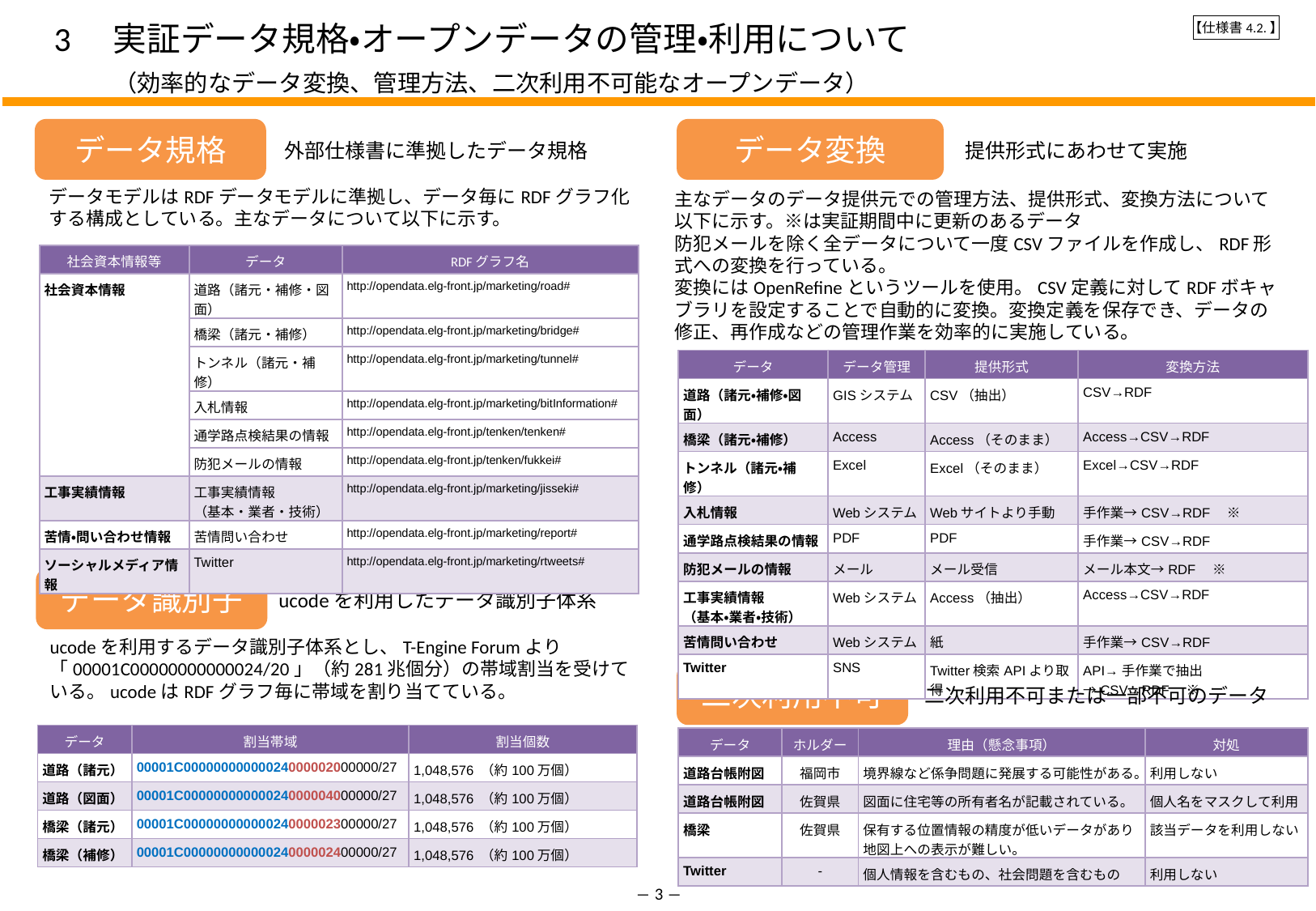

【仕様書4.2.】
# 3　実証データ規格・オープンデータの管理・利用について 　　　（効率的なデータ変換、管理方法、二次利用不可能なオープンデータ）
データ規格
データ変換
外部仕様書に準拠したデータ規格
提供形式にあわせて実施
データモデルはRDFデータモデルに準拠し、データ毎にRDFグラフ化する構成としている。主なデータについて以下に示す。
主なデータのデータ提供元での管理方法、提供形式、変換方法について以下に示す。※は実証期間中に更新のあるデータ
防犯メールを除く全データについて一度CSVファイルを作成し、RDF形式への変換を行っている。
変換にはOpenRefineというツールを使用。CSV定義に対してRDFボキャブラリを設定することで自動的に変換。変換定義を保存でき、データの修正、再作成などの管理作業を効率的に実施している。
| 社会資本情報等 | データ | RDFグラフ名 |
| --- | --- | --- |
| 社会資本情報 | 道路（諸元・補修・図面） | http://opendata.elg-front.jp/marketing/road# |
|  | 橋梁（諸元・補修） | http://opendata.elg-front.jp/marketing/bridge# |
|  | トンネル（諸元・補修） | http://opendata.elg-front.jp/marketing/tunnel# |
|  | 入札情報 | http://opendata.elg-front.jp/marketing/bitInformation# |
|  | 通学路点検結果の情報 | http://opendata.elg-front.jp/tenken/tenken# |
|  | 防犯メールの情報 | http://opendata.elg-front.jp/tenken/fukkei# |
| 工事実績情報 | 工事実績情報 （基本・業者・技術） | http://opendata.elg-front.jp/marketing/jisseki# |
| 苦情・問い合わせ情報 | 苦情問い合わせ | http://opendata.elg-front.jp/marketing/report# |
| ソーシャルメディア情報 | Twitter | http://opendata.elg-front.jp/marketing/rtweets# |
| データ | データ管理 | 提供形式 | 変換方法 |
| --- | --- | --- | --- |
| 道路（諸元・補修・図面） | GISシステム | CSV（抽出） | CSV→RDF |
| 橋梁（諸元・補修） | Access | Access（そのまま） | Access→CSV→RDF |
| トンネル（諸元・補修） | Excel | Excel（そのまま） | Excel→CSV→RDF |
| 入札情報 | Webシステム | Webサイトより手動 | 手作業→CSV→RDF　※ |
| 通学路点検結果の情報 | PDF | PDF | 手作業→CSV→RDF |
| 防犯メールの情報 | メール | メール受信 | メール本文→RDF　※ |
| 工事実績情報 （基本・業者・技術） | Webシステム | Access（抽出） | Access→CSV→RDF |
| 苦情問い合わせ | Webシステム | 紙 | 手作業→CSV→RDF |
| Twitter | SNS | Twitter検索APIより取得 | API→手作業で抽出→CSV→RDF　※ |
データ識別子
ucodeを利用したデータ識別子体系
ucodeを利用するデータ識別子体系とし、T-Engine Forumより「00001C00000000000024/20」（約281兆個分）の帯域割当を受けている。ucodeはRDFグラフ毎に帯域を割り当てている。
二次利用不可
二次利用不可または一部不可のデータ
| データ | 割当帯域 | 割当個数 |
| --- | --- | --- |
| 道路（諸元） | 00001C00000000000024000002000000/27 | 1,048,576 （約100万個） |
| 道路（図面） | 00001C00000000000024000004000000/27 | 1,048,576 （約100万個） |
| 橋梁（諸元） | 00001C00000000000024000002300000/27 | 1,048,576 （約100万個） |
| 橋梁（補修） | 00001C00000000000024000002400000/27 | 1,048,576 （約100万個） |
| データ | ホルダー | 理由（懸念事項） | 対処 |
| --- | --- | --- | --- |
| 道路台帳附図 | 福岡市 | 境界線など係争問題に発展する可能性がある。 | 利用しない |
| 道路台帳附図 | 佐賀県 | 図面に住宅等の所有者名が記載されている。 | 個人名をマスクして利用 |
| 橋梁 | 佐賀県 | 保有する位置情報の精度が低いデータがあり地図上への表示が難しい。 | 該当データを利用しない |
| Twitter | - | 個人情報を含むもの、社会問題を含むもの | 利用しない |
― 3 ―